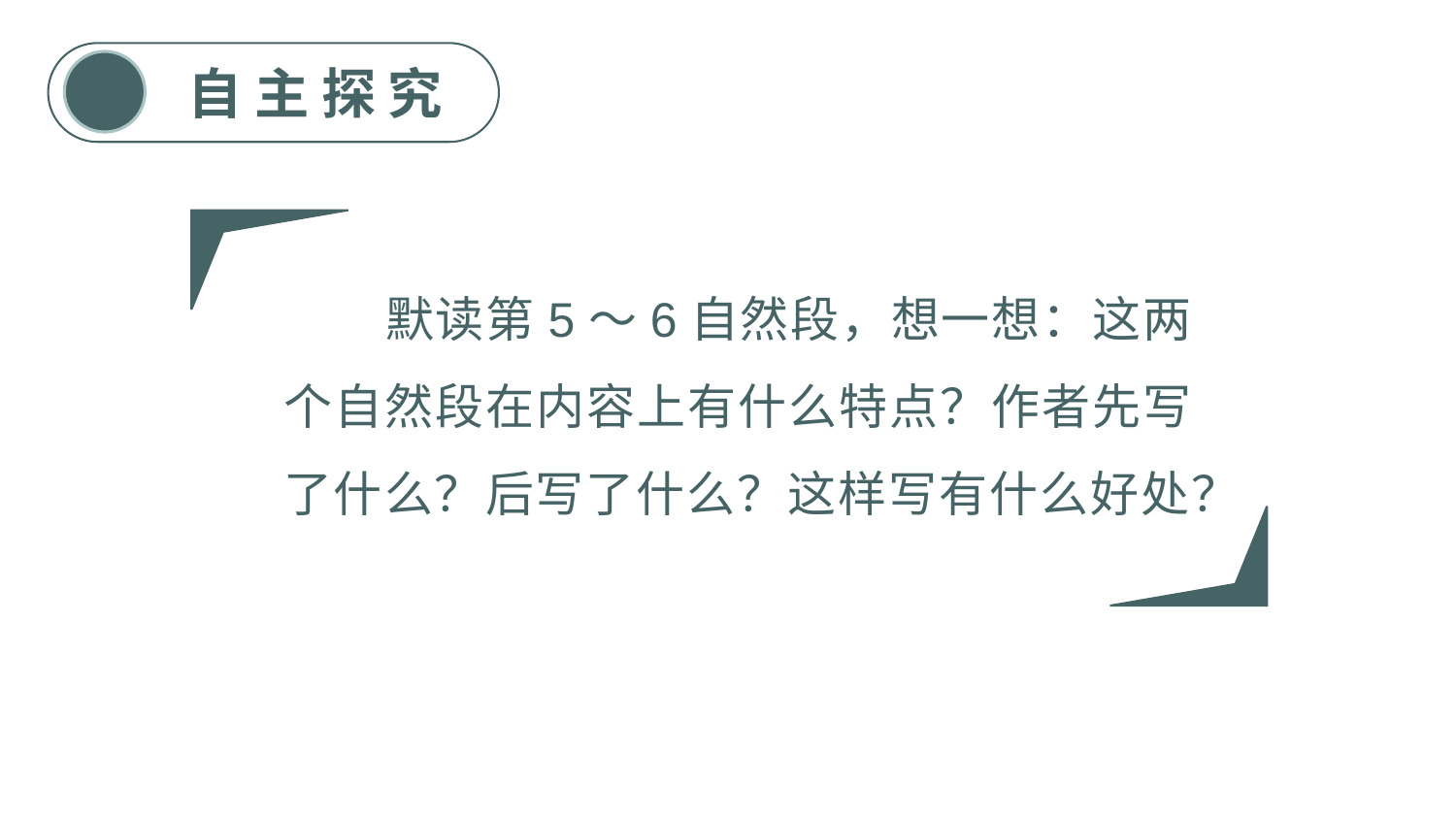

自主探究

       默读第5～6自然段，想一想：这两个自然段在内容上有什么特点？作者先写了什么？后写了什么？这样写有什么好处？